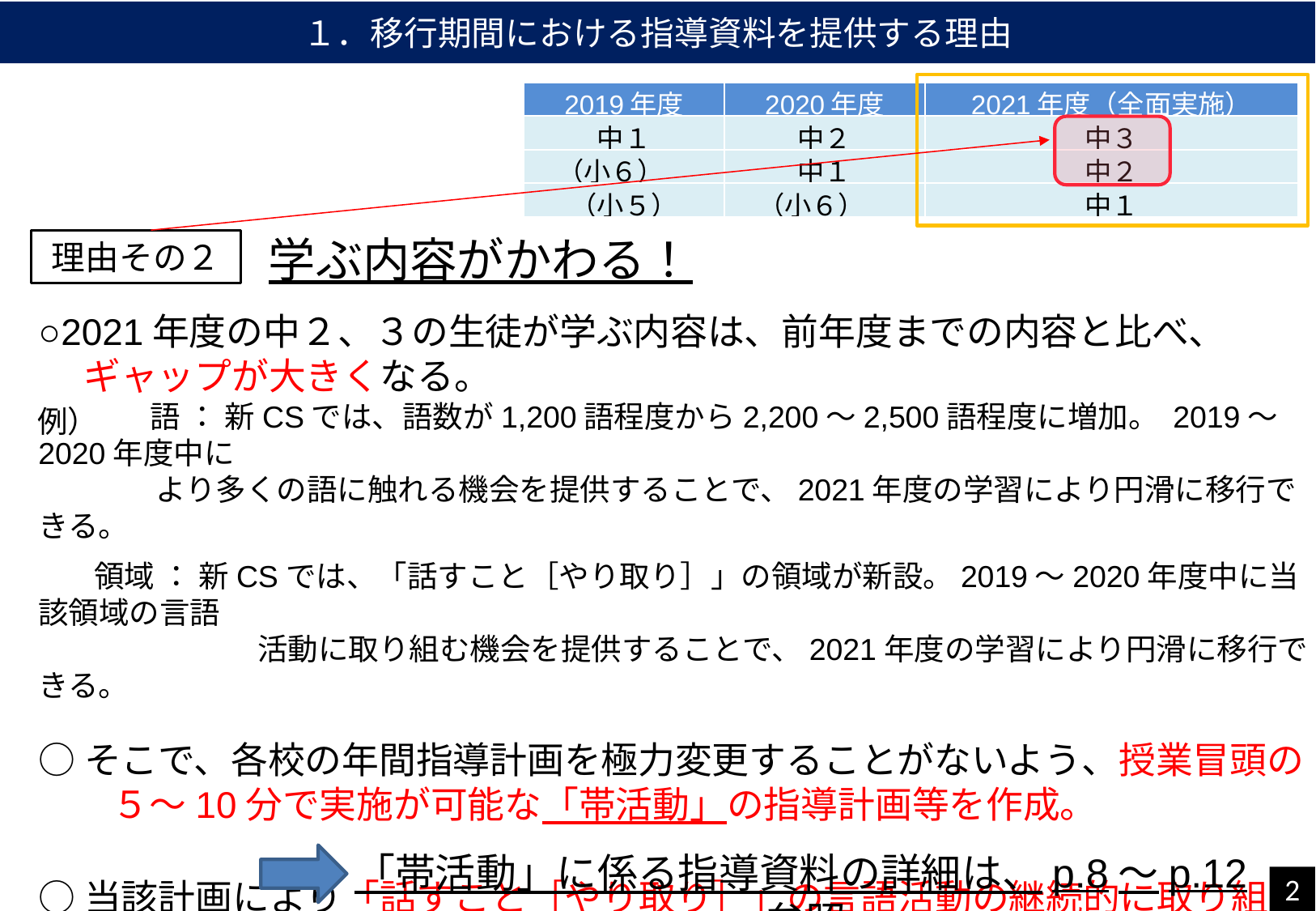

１．移行期間における指導資料を提供する理由

| 2019年度 | 2020年度 | 2021年度（全面実施） |
| --- | --- | --- |
| 中１ | 中２ | 中３ |
| （小６） | 中１ | 中２ |
| （小５） | （小６） | 中１ |

学ぶ内容がかわる！
理由その２
○2021年度の中２、３の生徒が学ぶ内容は、前年度までの内容と比べ、
　 ギャップが大きくなる。
　　　   語 ： 新CSでは、語数が1,200語程度から2,200～2,500語程度に増加。 2019～2020年度中に
                より多くの語に触れる機会を提供することで、2021年度の学習により円滑に移行できる。

       領域 ： 新CSでは、「話すこと［やり取り］」の領域が新設。2019～2020年度中に当該領域の言語
　　　　　　　 活動に取り組む機会を提供することで、2021年度の学習により円滑に移行できる。

○そこで、各校の年間指導計画を極力変更することがないよう、授業冒頭の
　　５～10分で実施が可能な「帯活動」の指導計画等を作成。

○当該計画により「話すこと［やり取り］」の言語活動の継続的に取り組むとともに、
   新しい教科書で「増加すると思われる語」（※p.10参照）にふれることができるようにした。
例）
「帯活動」に係る指導資料の詳細は、p.8～p.12参照

2